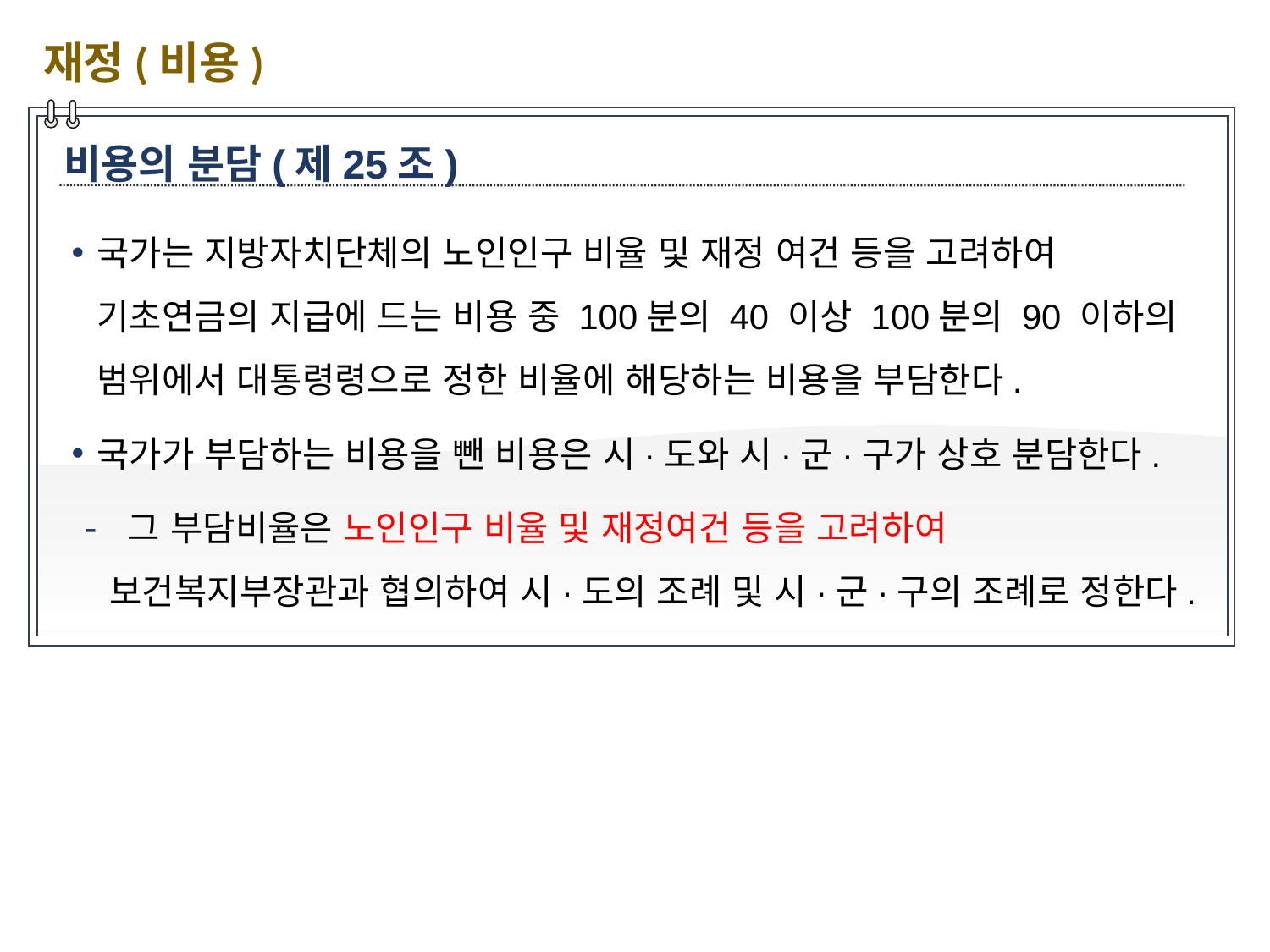

재정(비용)

비용의 분담(제25조)

국가는 지방자치단체의 노인인구 비율 및 재정 여건 등을 고려하여 기초연금의 지급에 드는 비용 중 100분의 40 이상 100분의 90 이하의 범위에서 대통령령으로 정한 비율에 해당하는 비용을 부담한다.
국가가 부담하는 비용을 뺀 비용은 시·도와 시·군·구가 상호 분담한다.
 그 부담비율은 노인인구 비율 및 재정여건 등을 고려하여 보건복지부장관과 협의하여 시·도의 조례 및 시·군·구의 조례로 정한다.